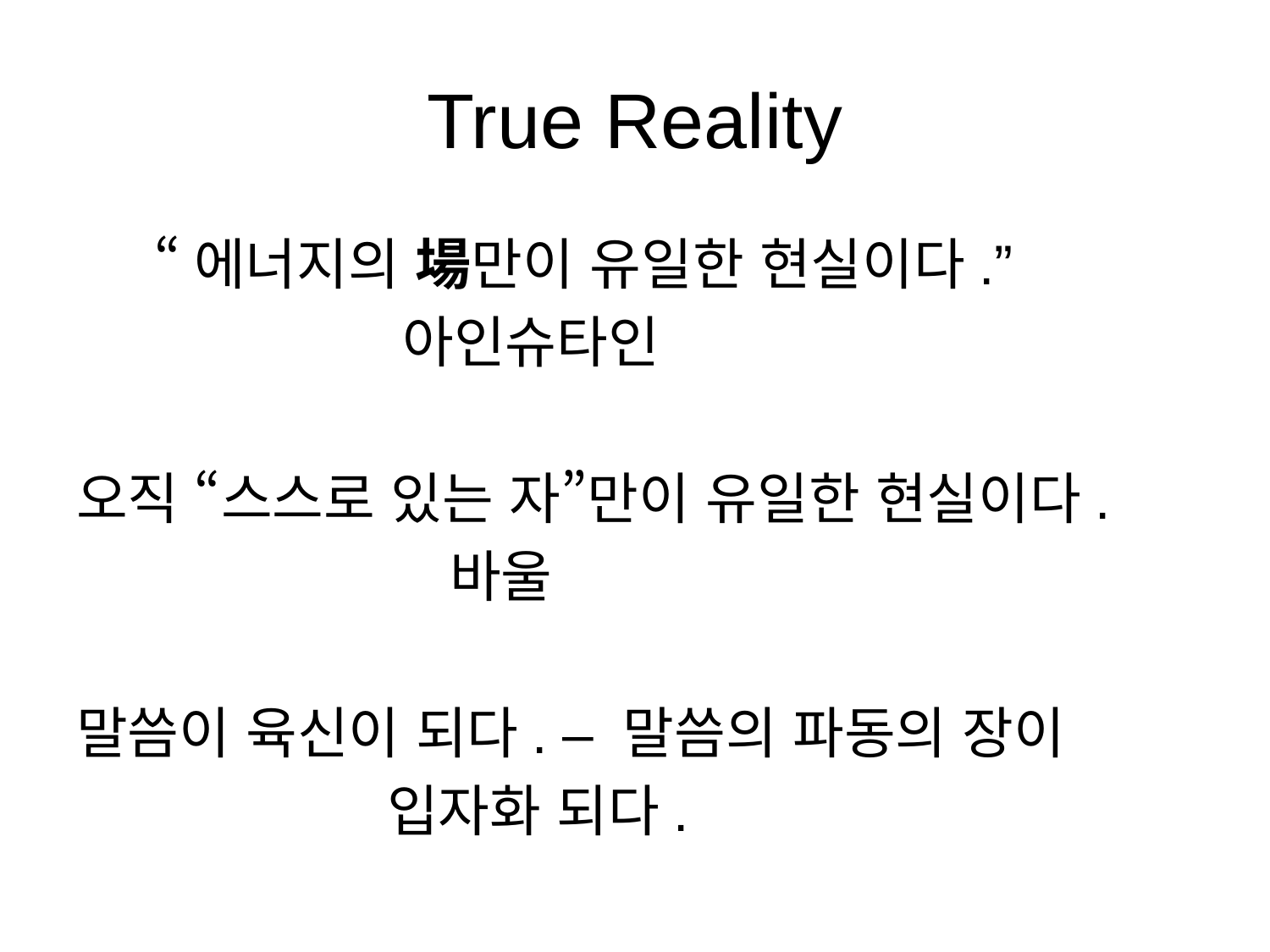

# True Reality
     “에너지의 場만이 유일한 현실이다.”
                    아인슈타인

오직 “스스로 있는 자”만이 유일한 현실이다.
                       바울

말씀이 육신이 되다. – 말씀의 파동의 장이
                   입자화 되다.